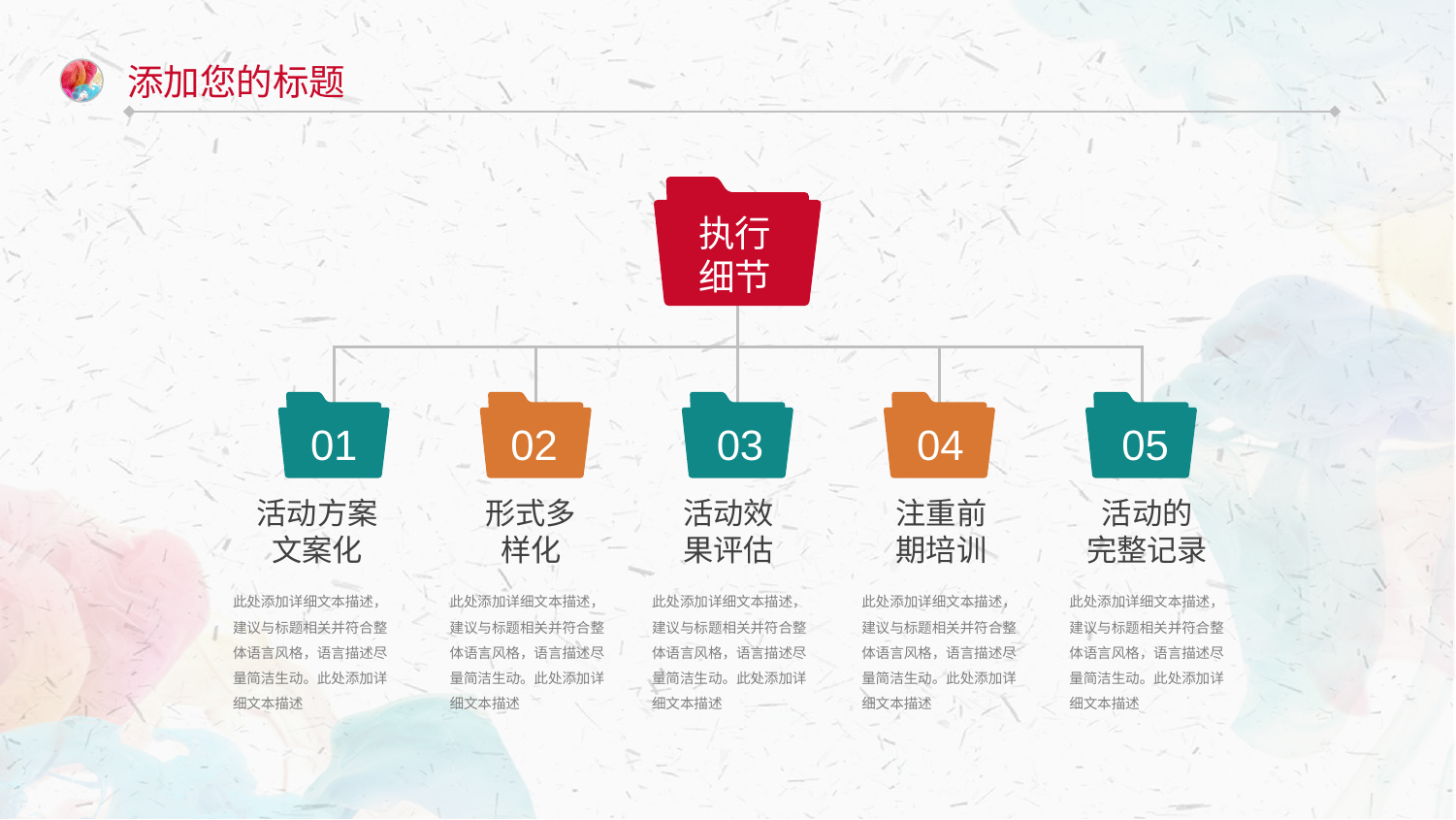

添加您的标题

执行
细节

01
02
03
04
05
活动方案
文案化
形式多
样化
活动效
果评估
注重前
期培训
活动的
完整记录
此处添加详细文本描述，建议与标题相关并符合整体语言风格，语言描述尽量简洁生动。此处添加详细文本描述
此处添加详细文本描述，建议与标题相关并符合整体语言风格，语言描述尽量简洁生动。此处添加详细文本描述
此处添加详细文本描述，建议与标题相关并符合整体语言风格，语言描述尽量简洁生动。此处添加详细文本描述
此处添加详细文本描述，建议与标题相关并符合整体语言风格，语言描述尽量简洁生动。此处添加详细文本描述
此处添加详细文本描述，建议与标题相关并符合整体语言风格，语言描述尽量简洁生动。此处添加详细文本描述